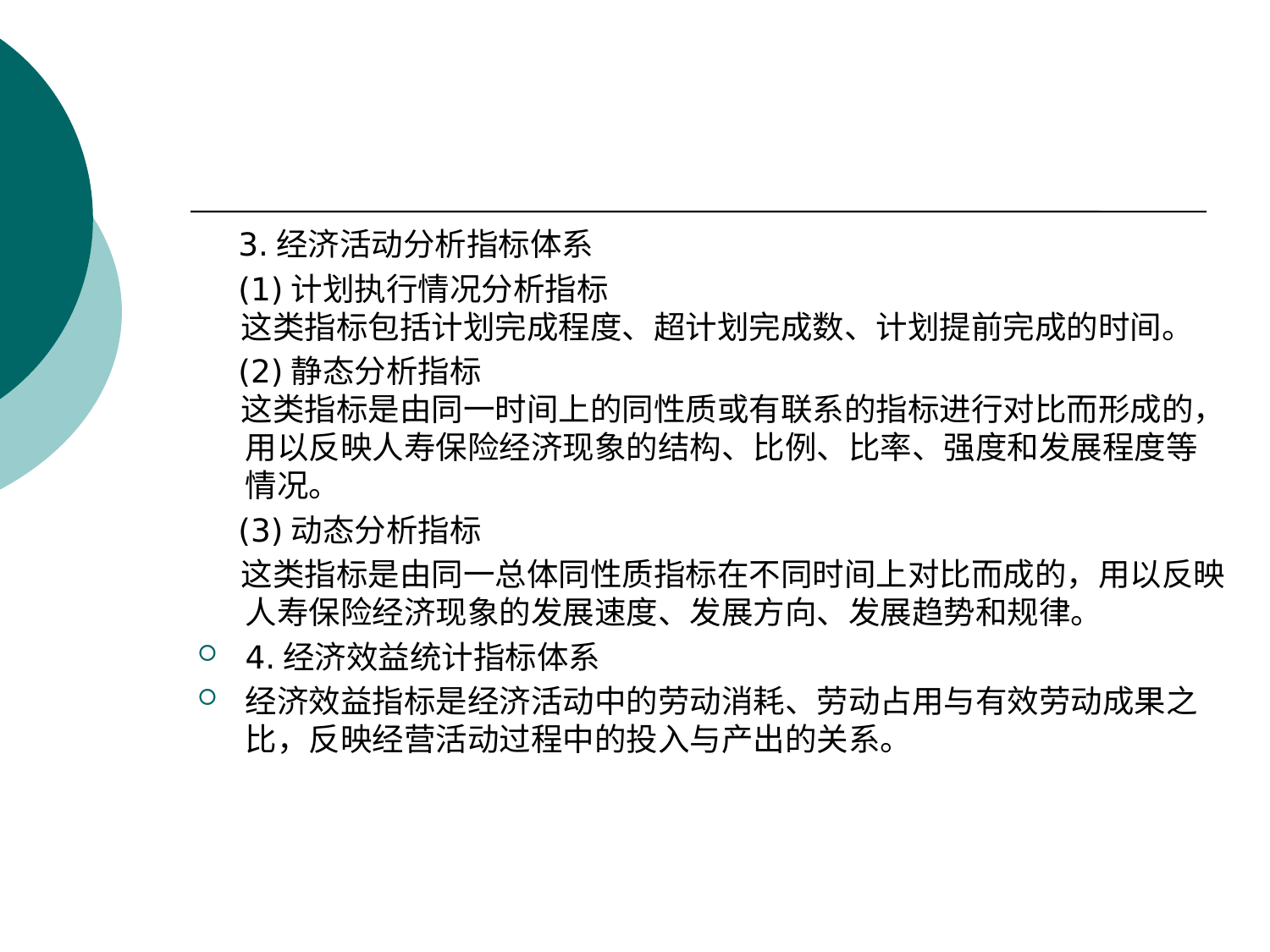

#
    3.经济活动分析指标体系
    (1)计划执行情况分析指标
     这类指标包括计划完成程度、超计划完成数、计划提前完成的时间。
    (2)静态分析指标
     这类指标是由同一时间上的同性质或有联系的指标进行对比而形成的，用以反映人寿保险经济现象的结构、比例、比率、强度和发展程度等情况。
    (3)动态分析指标
     这类指标是由同一总体同性质指标在不同时间上对比而成的，用以反映人寿保险经济现象的发展速度、发展方向、发展趋势和规律。
4.经济效益统计指标体系
经济效益指标是经济活动中的劳动消耗、劳动占用与有效劳动成果之比，反映经营活动过程中的投入与产出的关系。